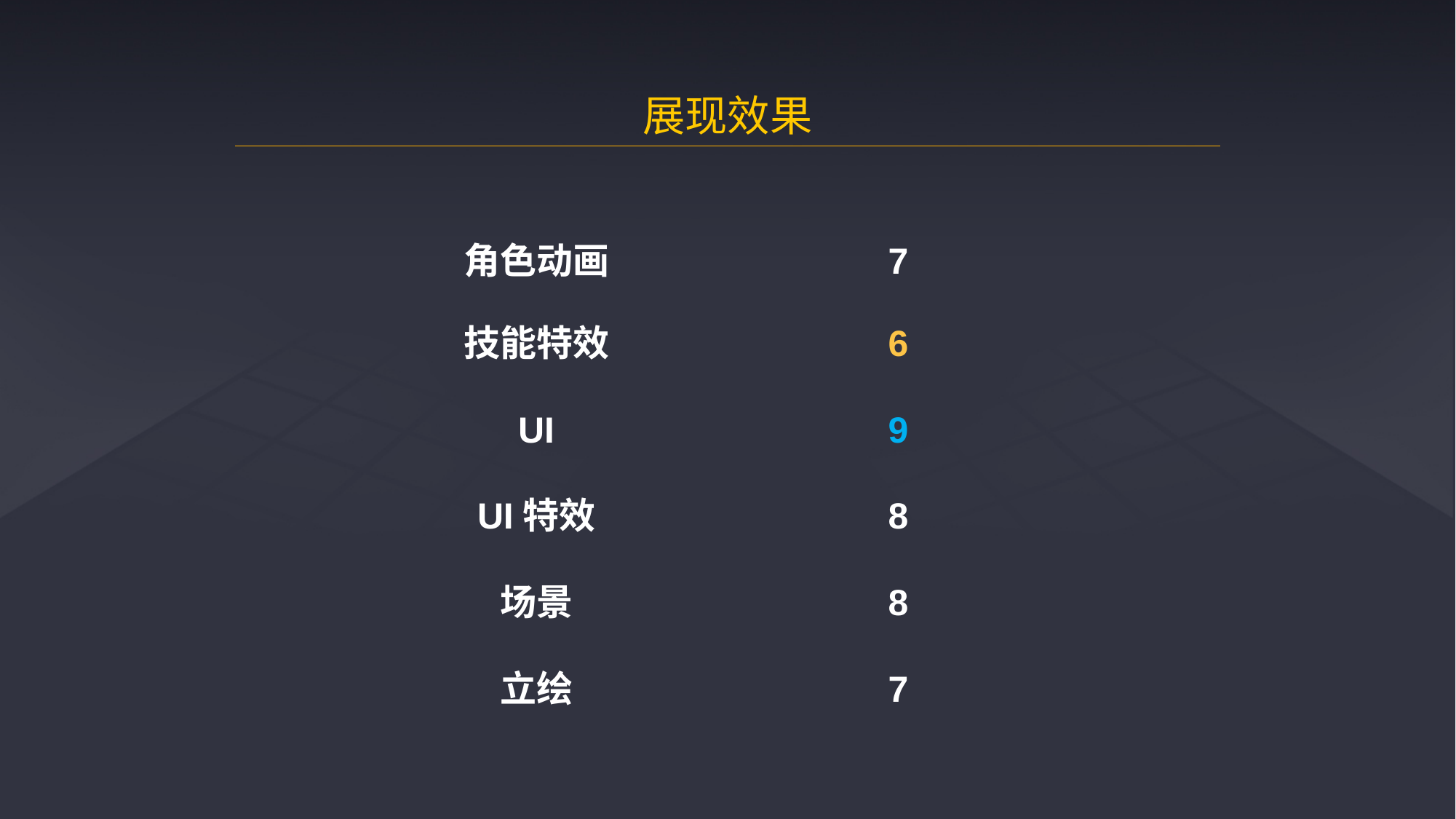

展现效果

角色动画
7
技能特效
6
UI
9
UI特效
8
场景
8
立绘
7